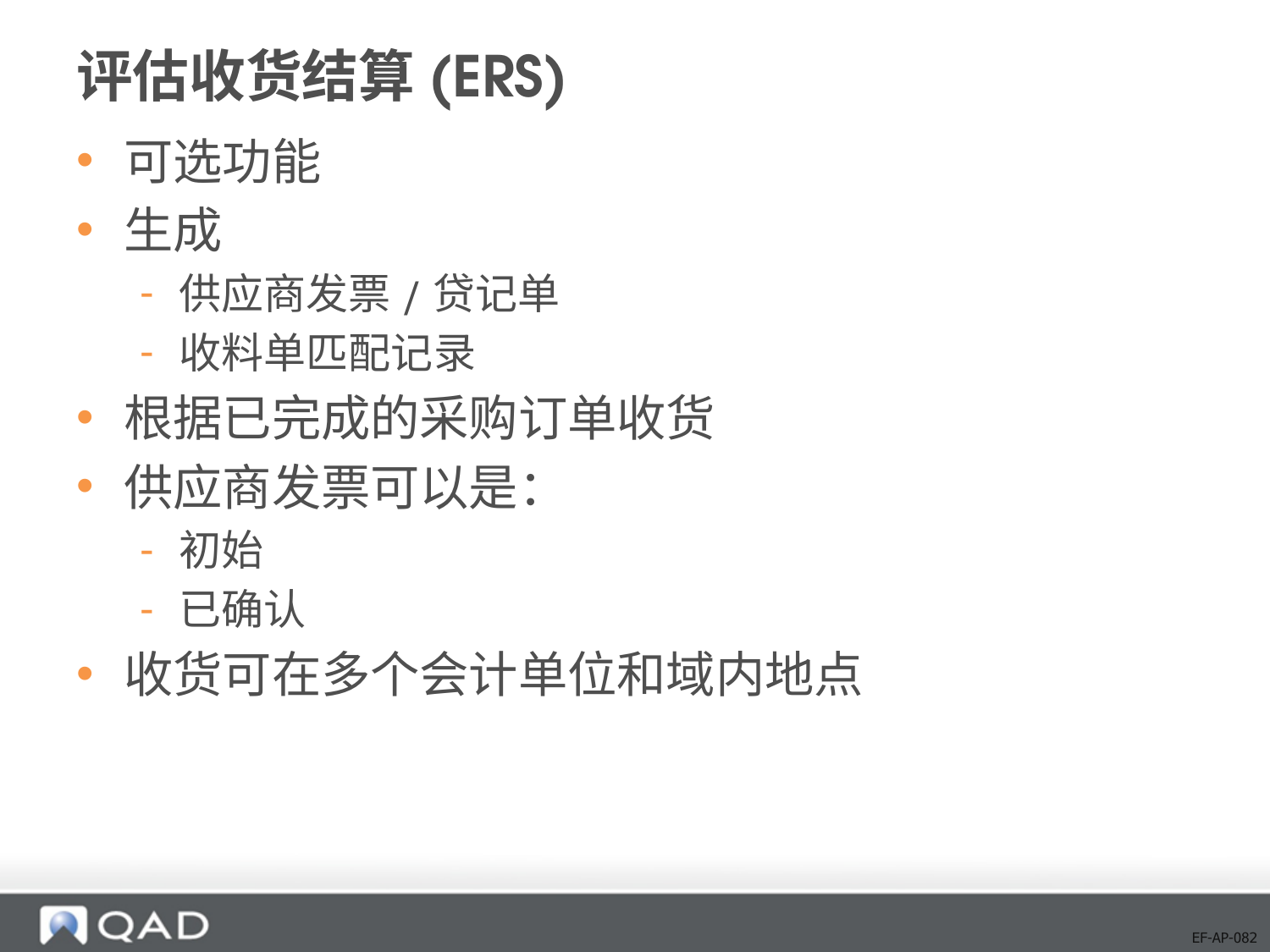

# 评估收货结算(ERS)
可选功能
生成
供应商发票/贷记单
收料单匹配记录
根据已完成的采购订单收货
供应商发票可以是：
初始
已确认
收货可在多个会计单位和域内地点
EF-AP-082